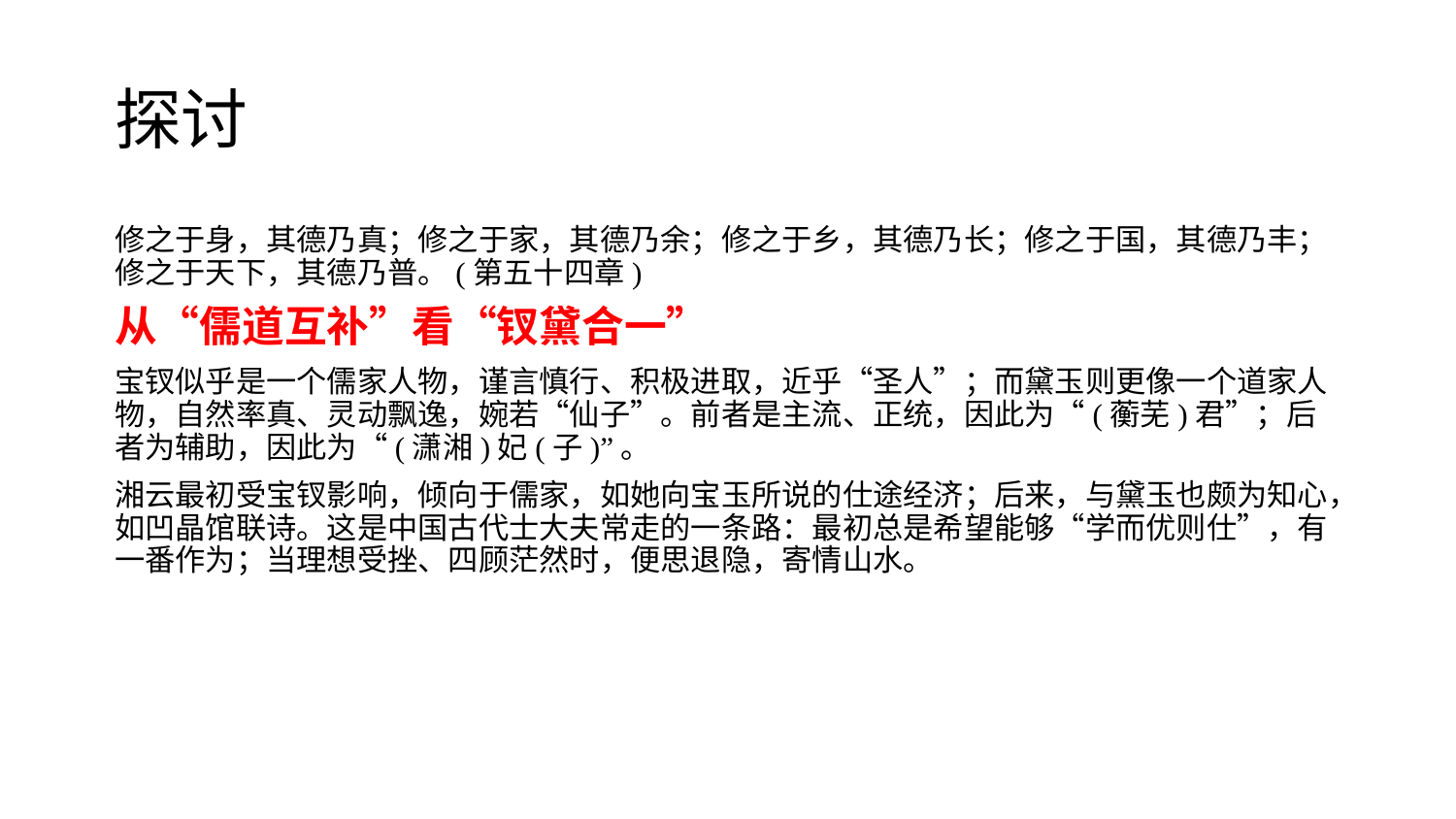

# 探讨
修之于身，其德乃真；修之于家，其德乃余；修之于乡，其德乃长；修之于国，其德乃丰；修之于天下，其德乃普。(第五十四章)
从“儒道互补”看“钗黛合一”
宝钗似乎是一个儒家人物，谨言慎行、积极进取，近乎“圣人”；而黛玉则更像一个道家人物，自然率真、灵动飘逸，婉若“仙子”。前者是主流、正统，因此为“(蘅芜)君”；后者为辅助，因此为“(潇湘)妃(子)”。
湘云最初受宝钗影响，倾向于儒家，如她向宝玉所说的仕途经济；后来，与黛玉也颇为知心，如凹晶馆联诗。这是中国古代士大夫常走的一条路：最初总是希望能够“学而优则仕”，有一番作为；当理想受挫、四顾茫然时，便思退隐，寄情山水。